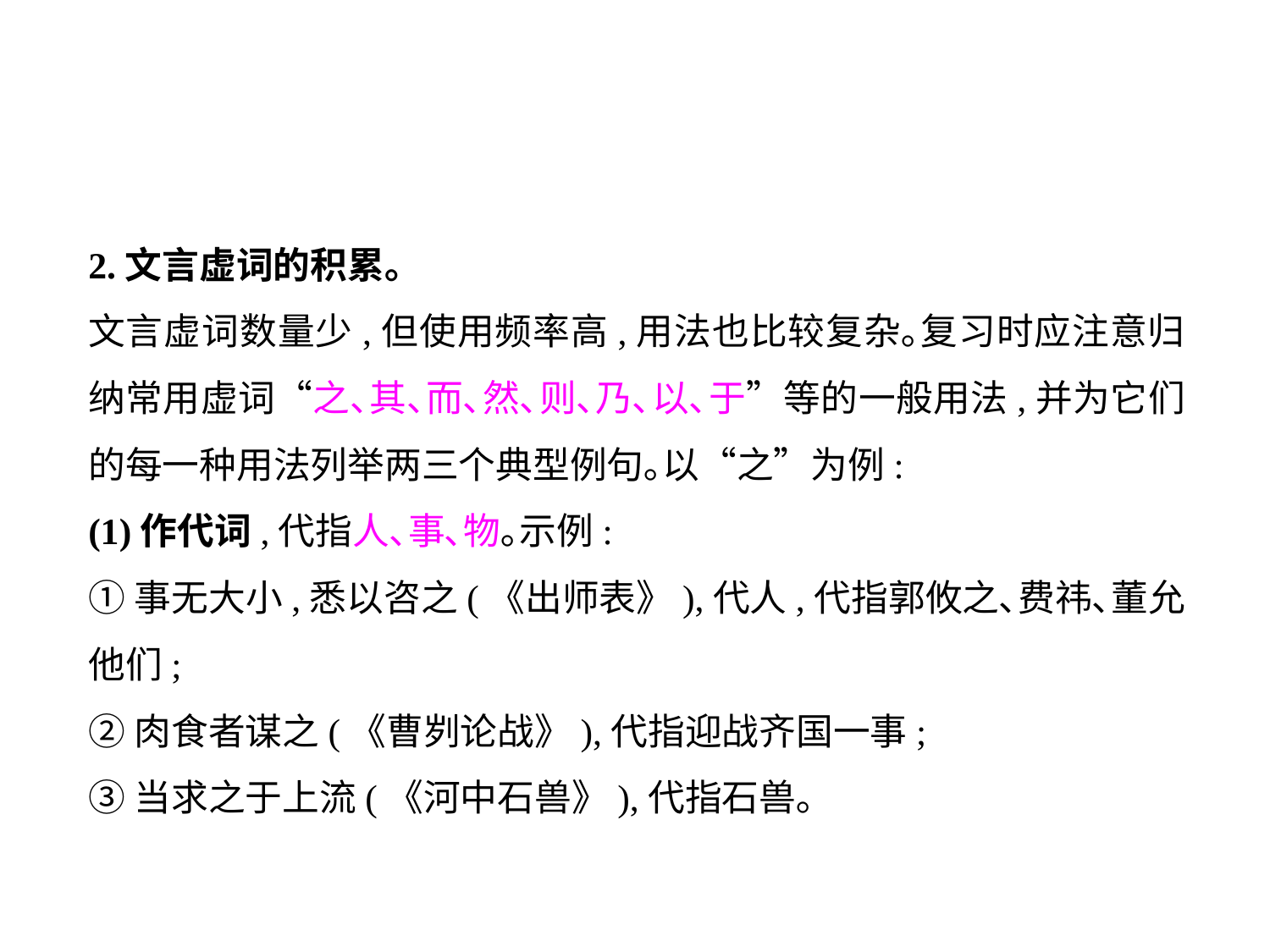

2.文言虚词的积累｡
文言虚词数量少,但使用频率高,用法也比较复杂｡复习时应注意归纳常用虚词“之､其､而､然､则､乃､以､于”等的一般用法,并为它们的每一种用法列举两三个典型例句｡以“之”为例:
(1)作代词,代指人､事､物｡示例:
①事无大小,悉以咨之(《出师表》),代人,代指郭攸之､费祎､董允他们;
②肉食者谋之(《曹刿论战》),代指迎战齐国一事;
③当求之于上流(《河中石兽》),代指石兽｡